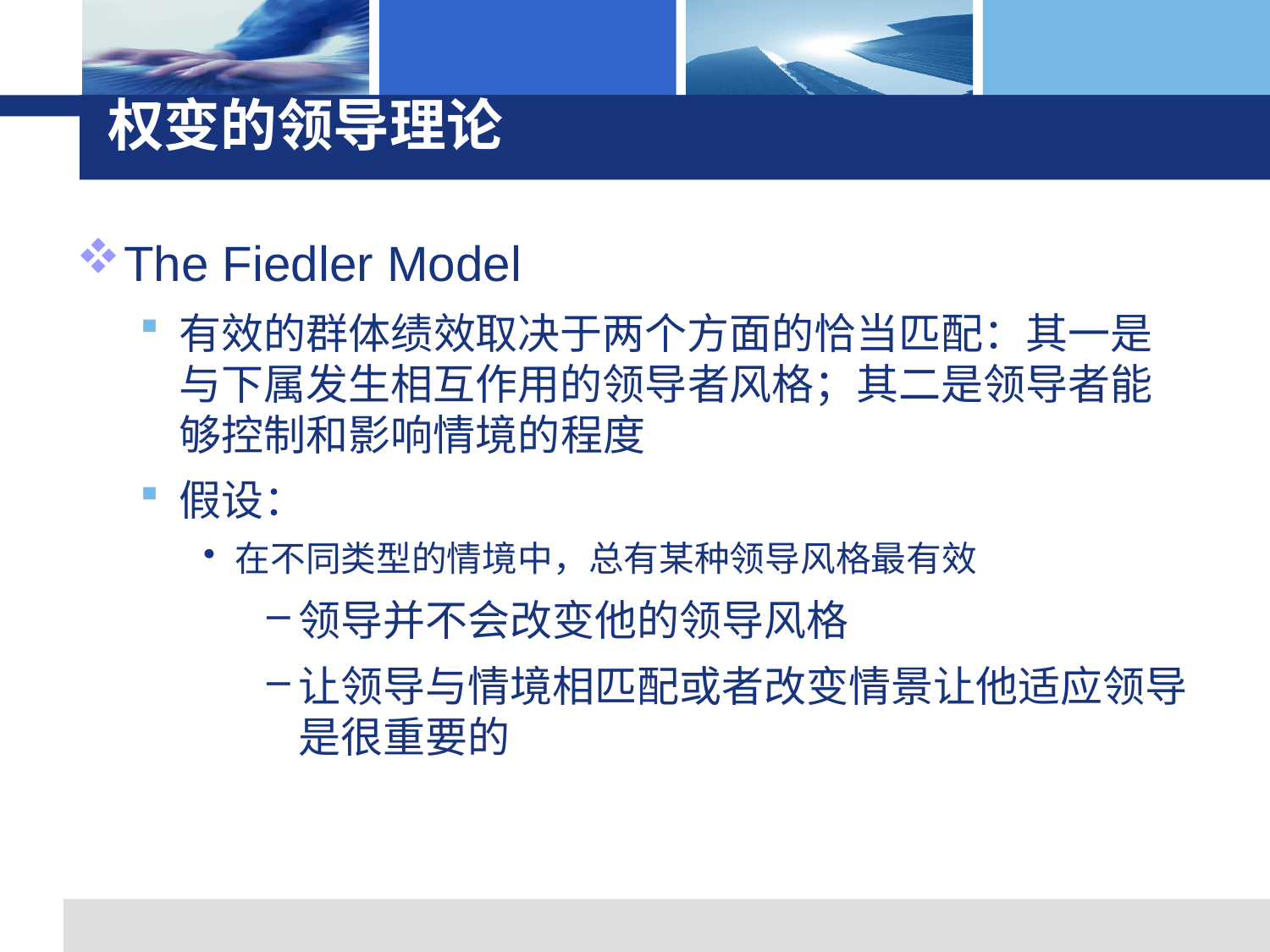

# 权变的领导理论
The Fiedler Model
有效的群体绩效取决于两个方面的恰当匹配：其一是与下属发生相互作用的领导者风格；其二是领导者能够控制和影响情境的程度
假设：
在不同类型的情境中，总有某种领导风格最有效
领导并不会改变他的领导风格
让领导与情境相匹配或者改变情景让他适应领导是很重要的